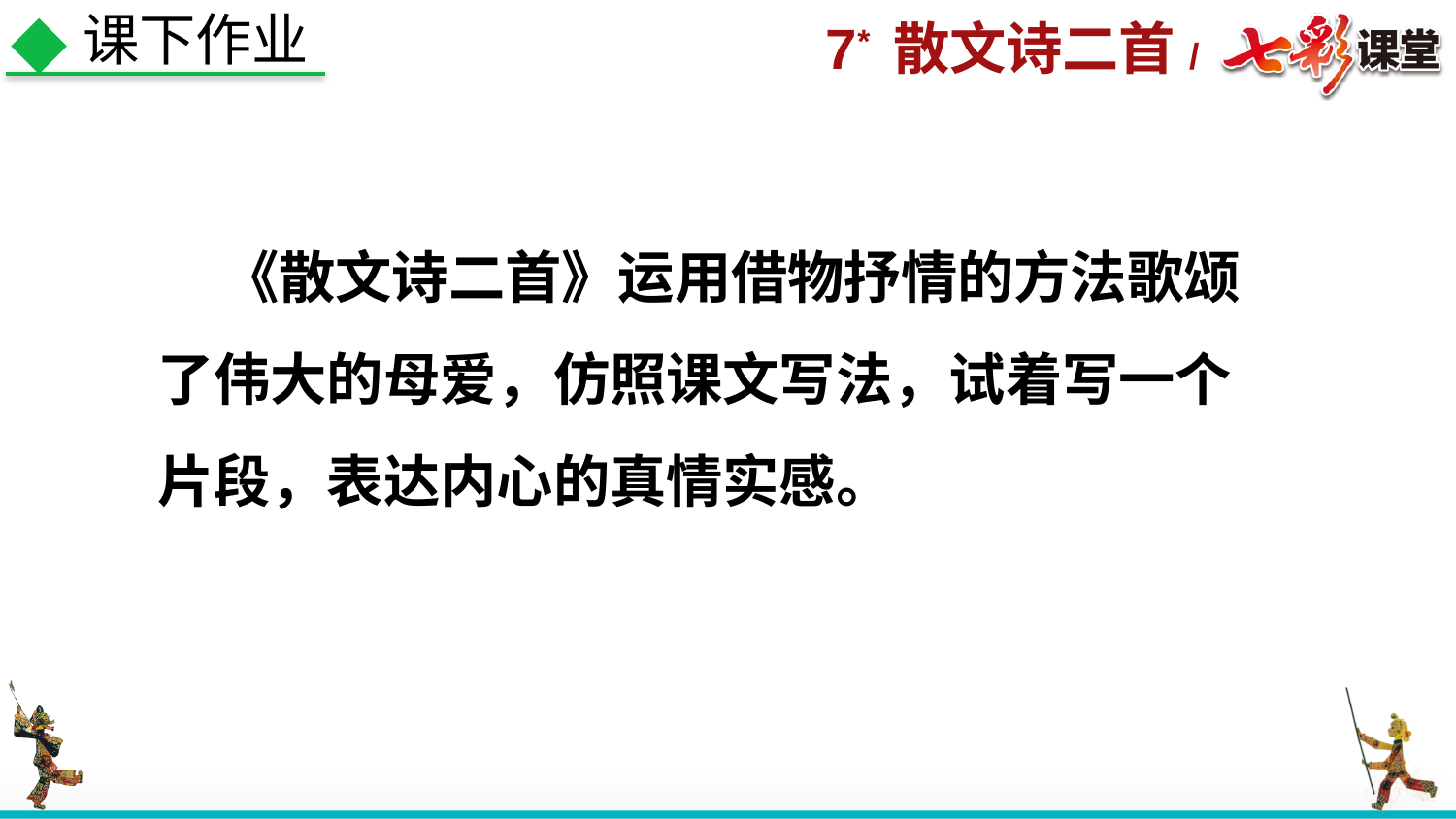

课下作业

    《散文诗二首》运用借物抒情的方法歌颂了伟大的母爱，仿照课文写法，试着写一个片段，表达内心的真情实感。